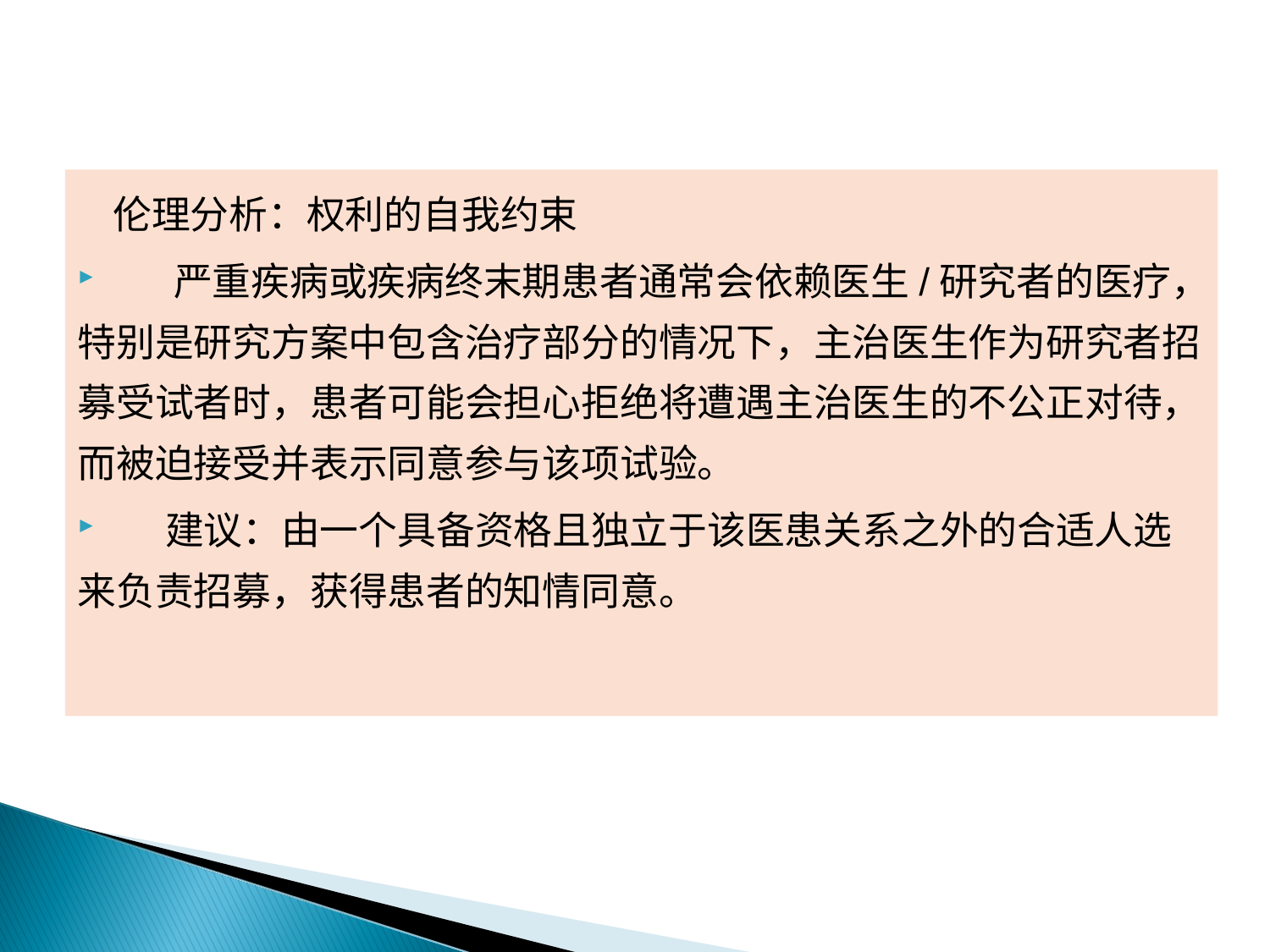

伦理分析：权利的自我约束
        严重疾病或疾病终末期患者通常会依赖医生/研究者的医疗，特别是研究方案中包含治疗部分的情况下，主治医生作为研究者招募受试者时，患者可能会担心拒绝将遭遇主治医生的不公正对待，而被迫接受并表示同意参与该项试验。
       建议：由一个具备资格且独立于该医患关系之外的合适人选来负责招募，获得患者的知情同意。